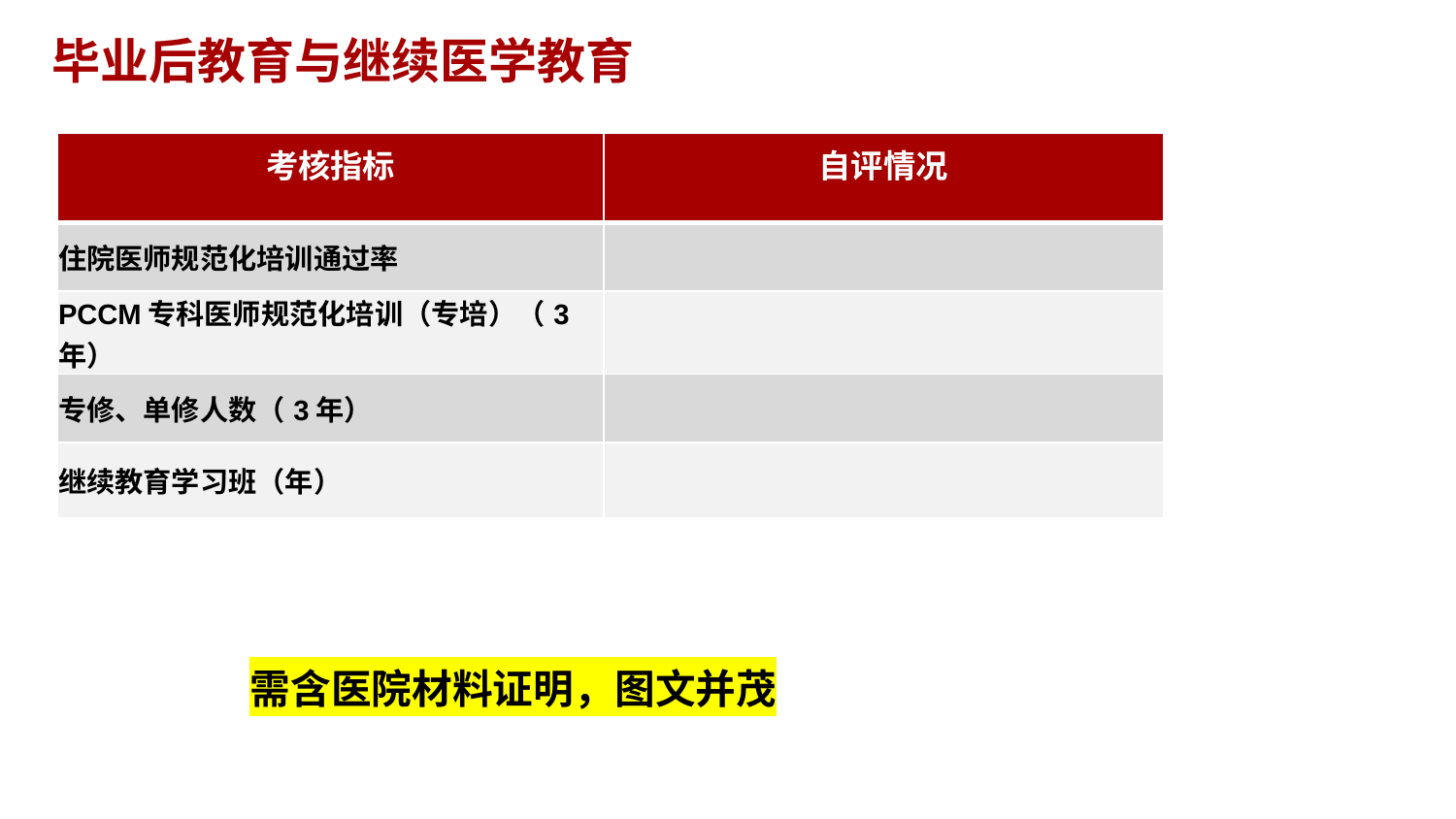

# 毕业后教育与继续医学教育
| 考核指标 | 自评情况 |
| --- | --- |
| 住院医师规范化培训通过率 |  |
| PCCM专科医师规范化培训（专培）（3年） |  |
| 专修、单修人数（3年） |  |
| 继续教育学习班（年） |  |
需含医院材料证明，图文并茂